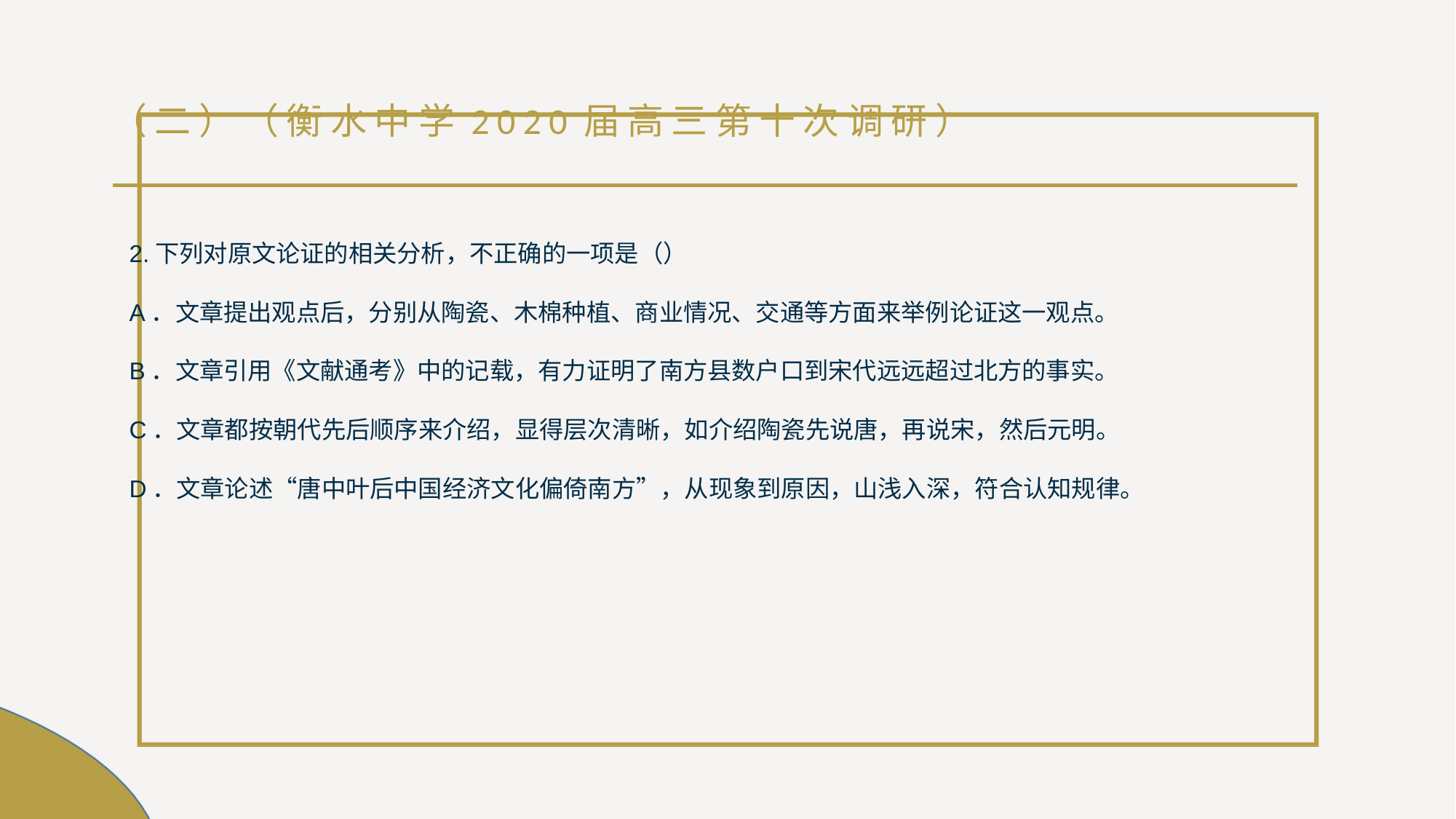

# （二）（衡水中学2020届高三第十次调研）
2.下列对原文论证的相关分析，不正确的一项是（）
A．文章提出观点后，分别从陶瓷、木棉种植、商业情况、交通等方面来举例论证这一观点。
B．文章引用《文献通考》中的记载，有力证明了南方县数户口到宋代远远超过北方的事实。
C．文章都按朝代先后顺序来介绍，显得层次清晰，如介绍陶瓷先说唐，再说宋，然后元明。
D．文章论述“唐中叶后中国经济文化偏倚南方”，从现象到原因，山浅入深，符合认知规律。